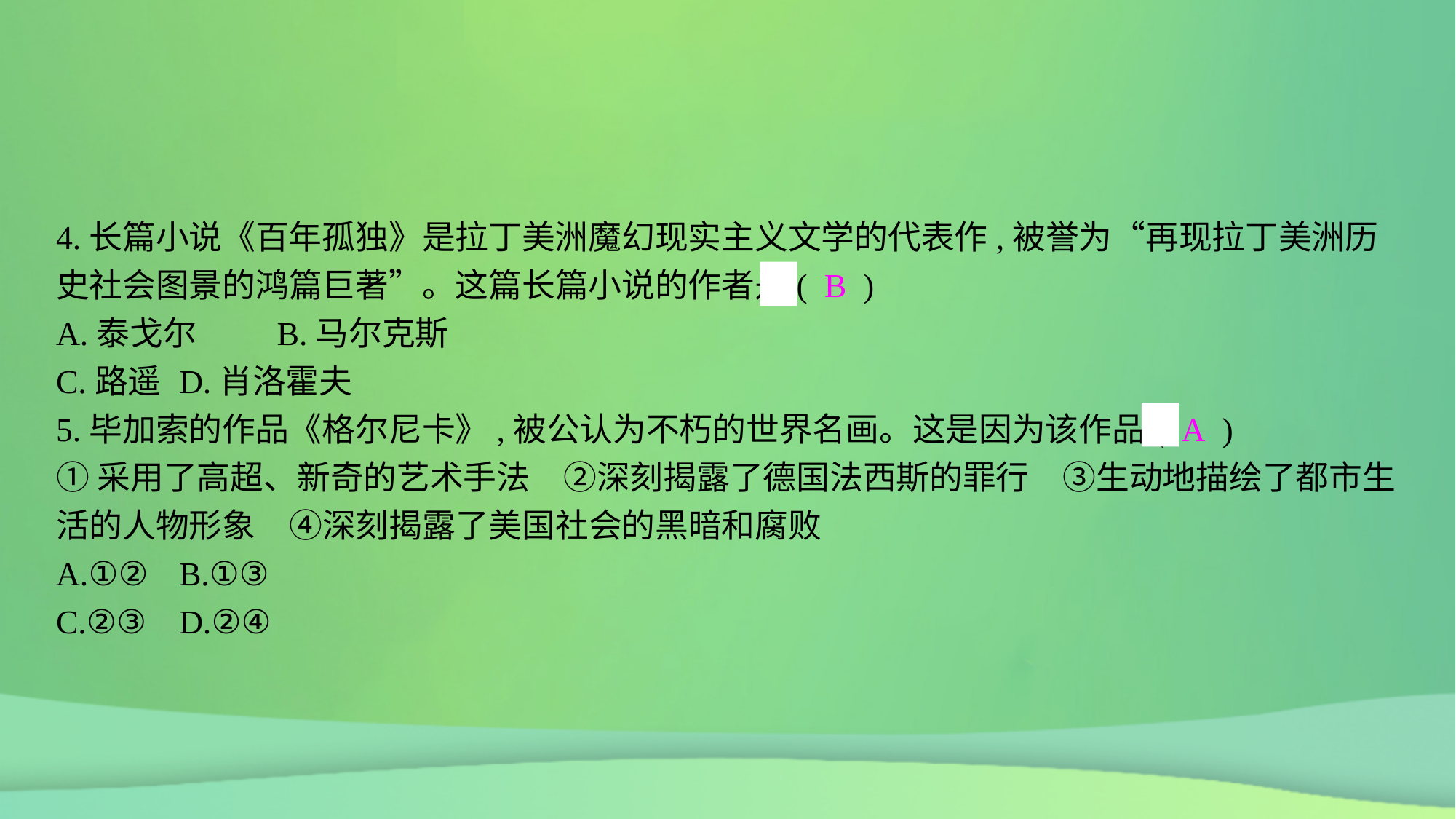

4.长篇小说《百年孤独》是拉丁美洲魔幻现实主义文学的代表作,被誉为“再现拉丁美洲历史社会图景的鸿篇巨著”。这篇长篇小说的作者是(  B  )
A.泰戈尔	B.马尔克斯
C.路遥	D.肖洛霍夫
5.毕加索的作品《格尔尼卡》,被公认为不朽的世界名画。这是因为该作品(  A  )
①采用了高超、新奇的艺术手法　②深刻揭露了德国法西斯的罪行　③生动地描绘了都市生活的人物形象　④深刻揭露了美国社会的黑暗和腐败
A.①②	B.①③
C.②③	D.②④